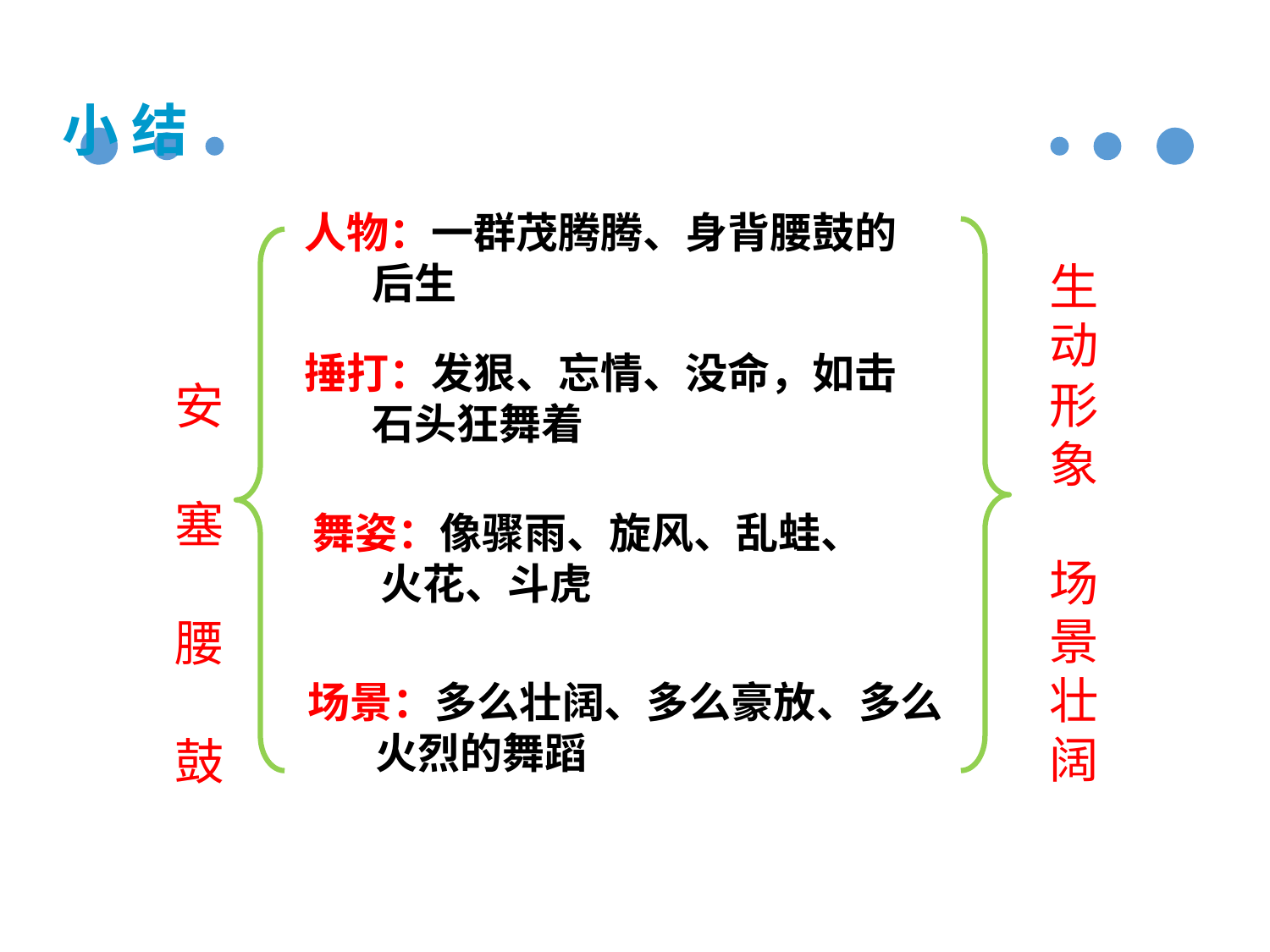

小 结
人物：一群茂腾腾、身背腰鼓的
      后生

生动形象  场景壮阔
捶打：发狠、忘情、没命，如击
      石头狂舞着
安 塞 腰 鼓
舞姿：像骤雨、旋风、乱蛙、
      火花、斗虎
场景：多么壮阔、多么豪放、多么
      火烈的舞蹈